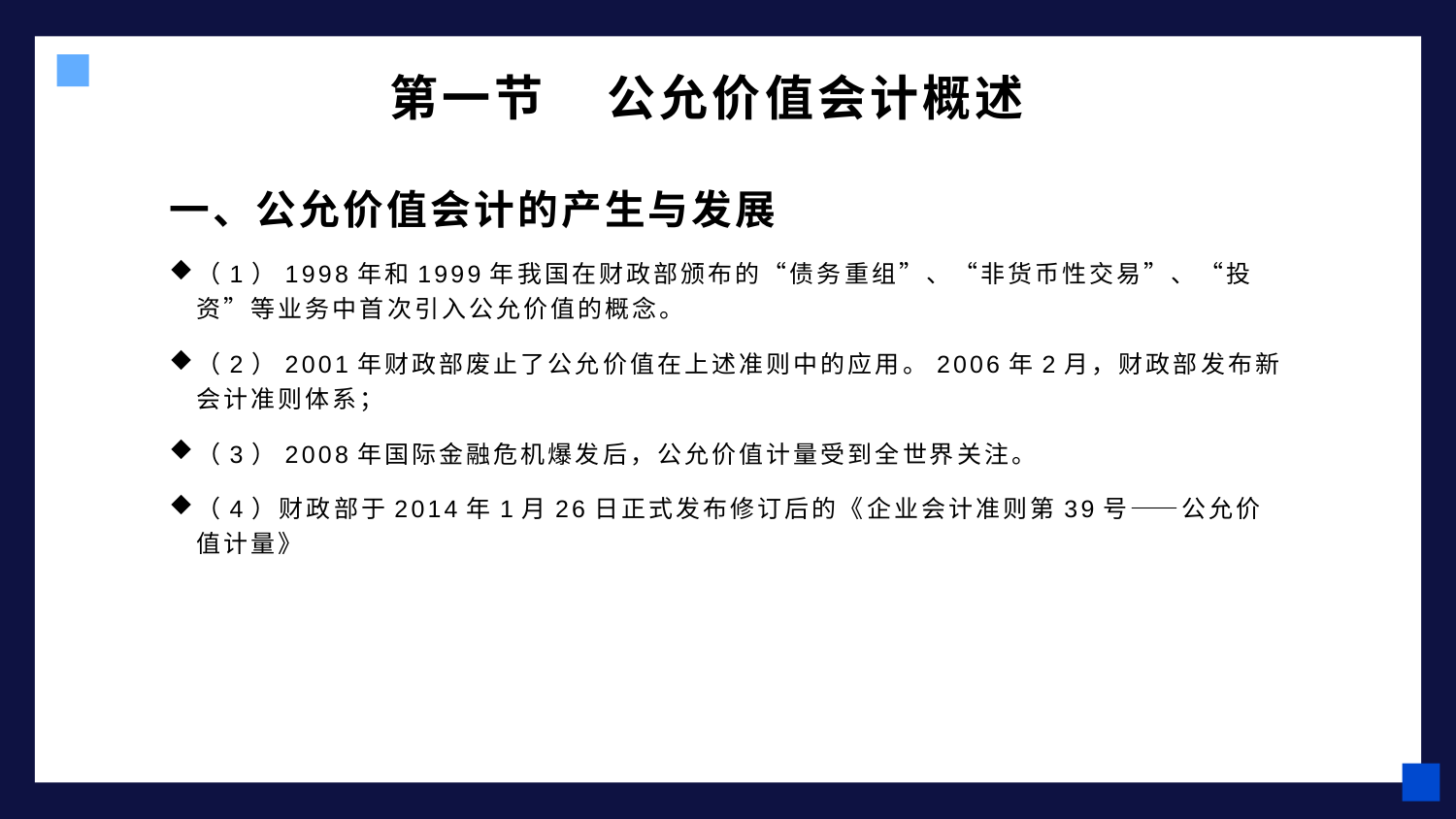

# 第一节    公允价值会计概述
一、公允价值会计的产生与发展
（1）1998年和1999年我国在财政部颁布的“债务重组”、“非货币性交易”、“投资”等业务中首次引入公允价值的概念。
（2）2001年财政部废止了公允价值在上述准则中的应用。2006年2月，财政部发布新会计准则体系；
（3）2008年国际金融危机爆发后，公允价值计量受到全世界关注。
（4）财政部于2014年1月26日正式发布修订后的《企业会计准则第39号——公允价值计量》